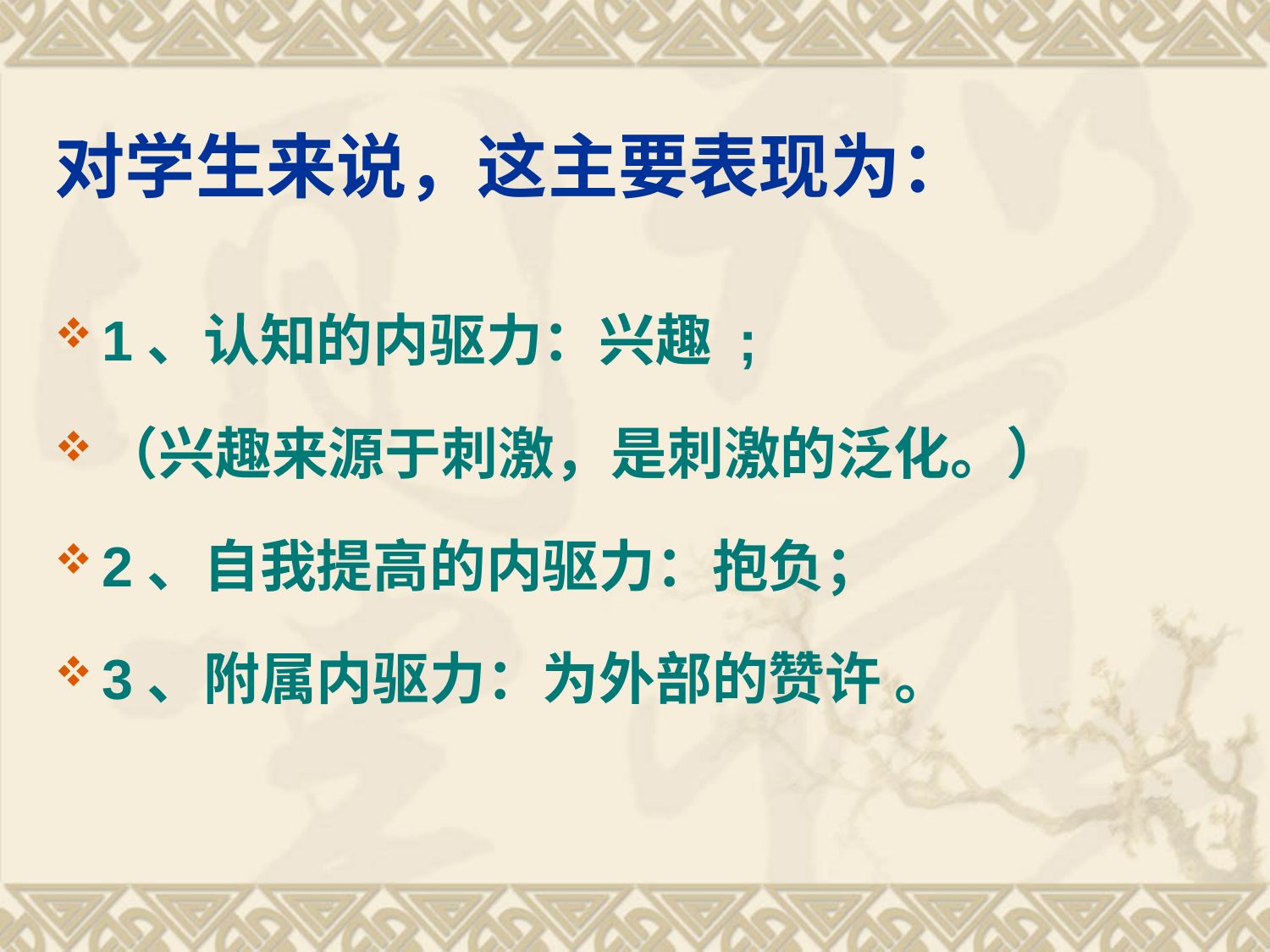

# 对学生来说，这主要表现为：
1、认知的内驱力：兴趣 ;
（兴趣来源于刺激，是刺激的泛化。）
2、自我提高的内驱力：抱负；
3、附属内驱力：为外部的赞许 。